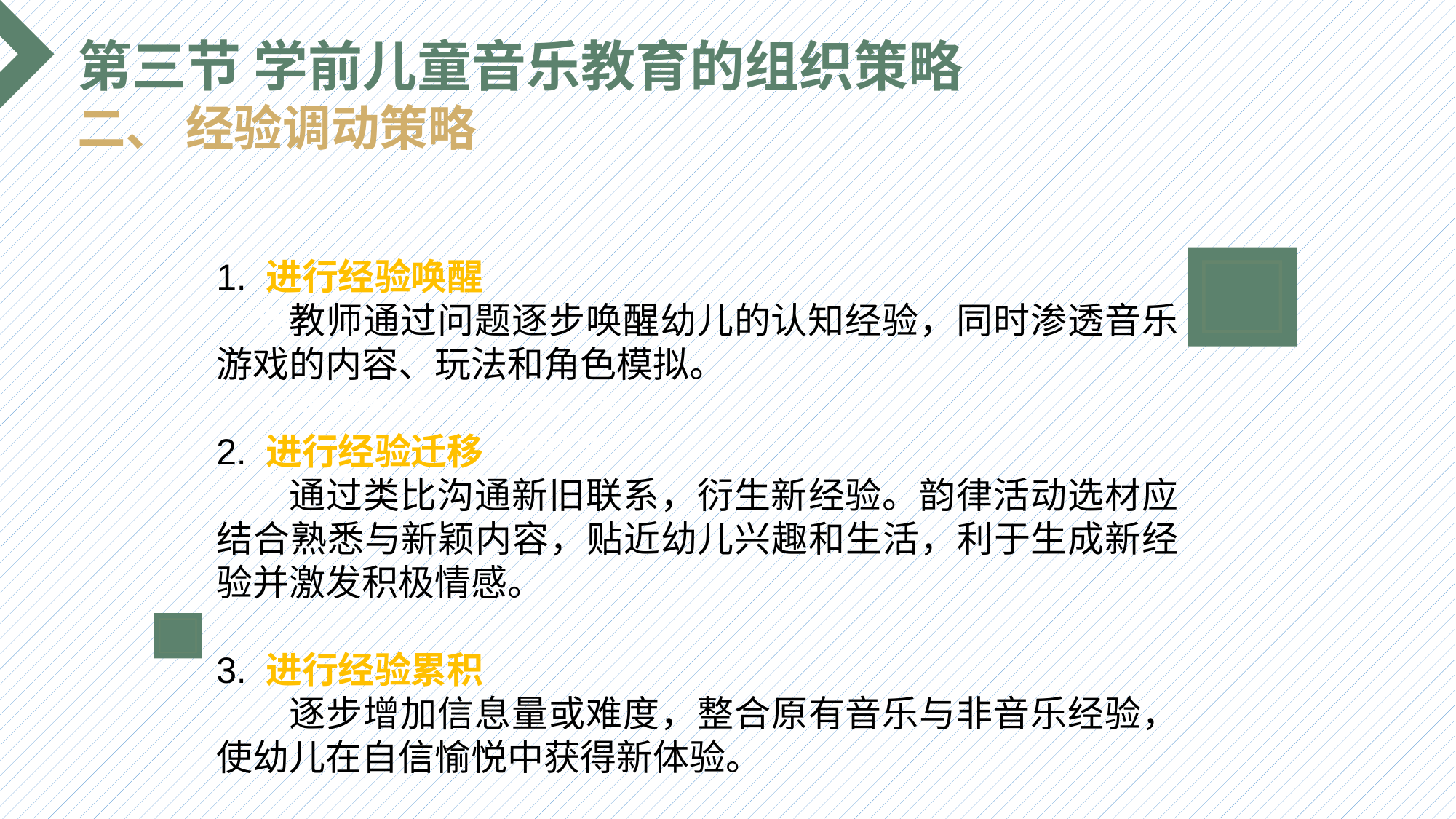

第三节 学前儿童音乐教育的组织策略
二、 经验调动策略

1. 进行经验唤醒
 教师通过问题逐步唤醒幼儿的认知经验，同时渗透音乐游戏的内容、玩法和角色模拟。

2. 进行经验迁移
 通过类比沟通新旧联系，衍生新经验。韵律活动选材应结合熟悉与新颖内容，贴近幼儿兴趣和生活，利于生成新经验并激发积极情感。

3. 进行经验累积
 逐步增加信息量或难度，整合原有音乐与非音乐经验，使幼儿在自信愉悦中获得新体验。

选题背景
输入您的内容，请简要说明，言简意赅即可输入您的内容，请简要说明，言简意赅即可输入您的内容，请简要说明，言简意赅即可输入您的内容，请简要说明，言简意赅即可